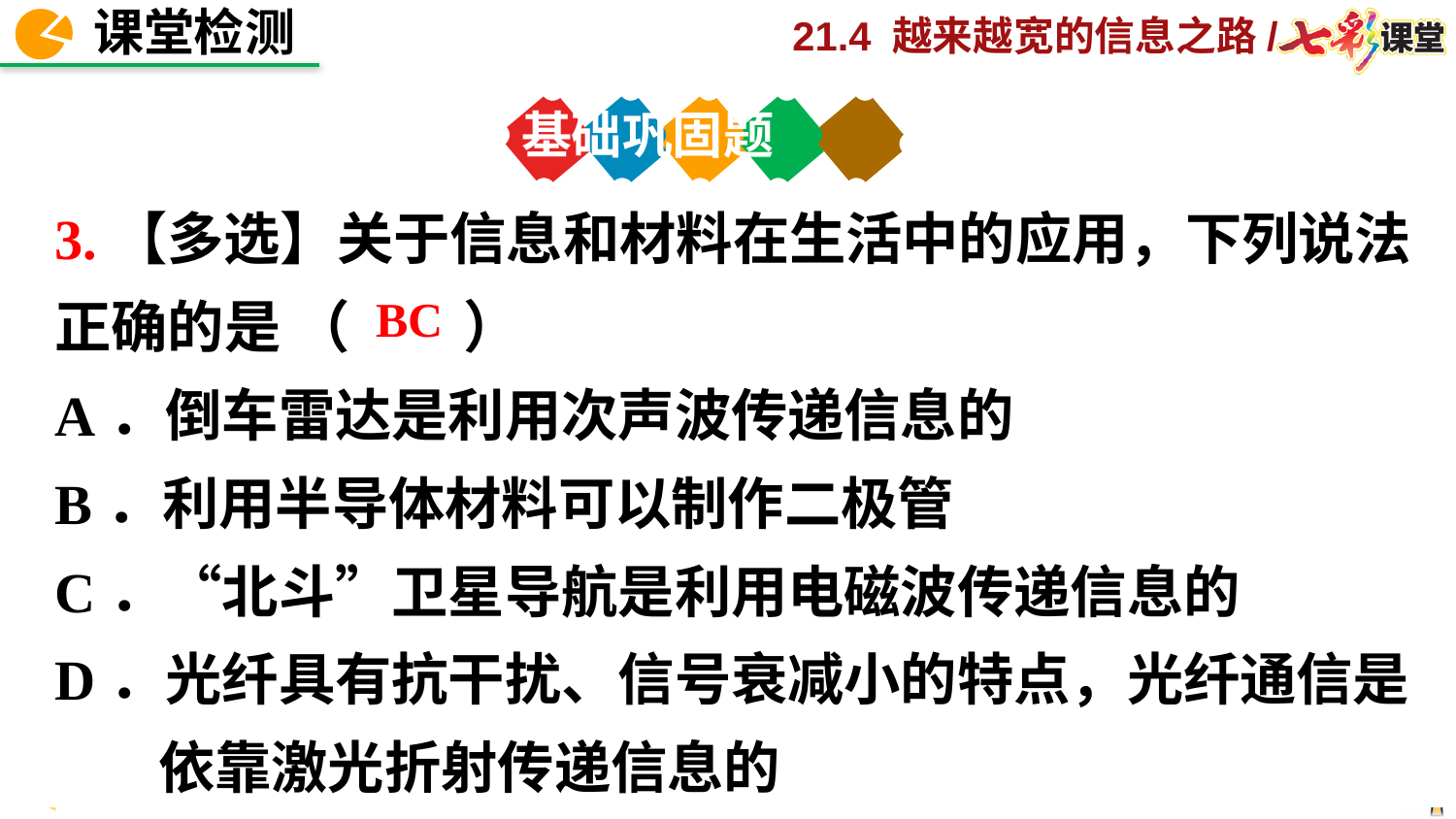

基础巩固题

3.【多选】关于信息和材料在生活中的应用，下列说法正确的是 （　　）
A．倒车雷达是利用次声波传递信息的
B．利用半导体材料可以制作二极管
C．“北斗”卫星导航是利用电磁波传递信息的
D．光纤具有抗干扰、信号衰减小的特点，光纤通信是
       依靠激光折射传递信息的
BC